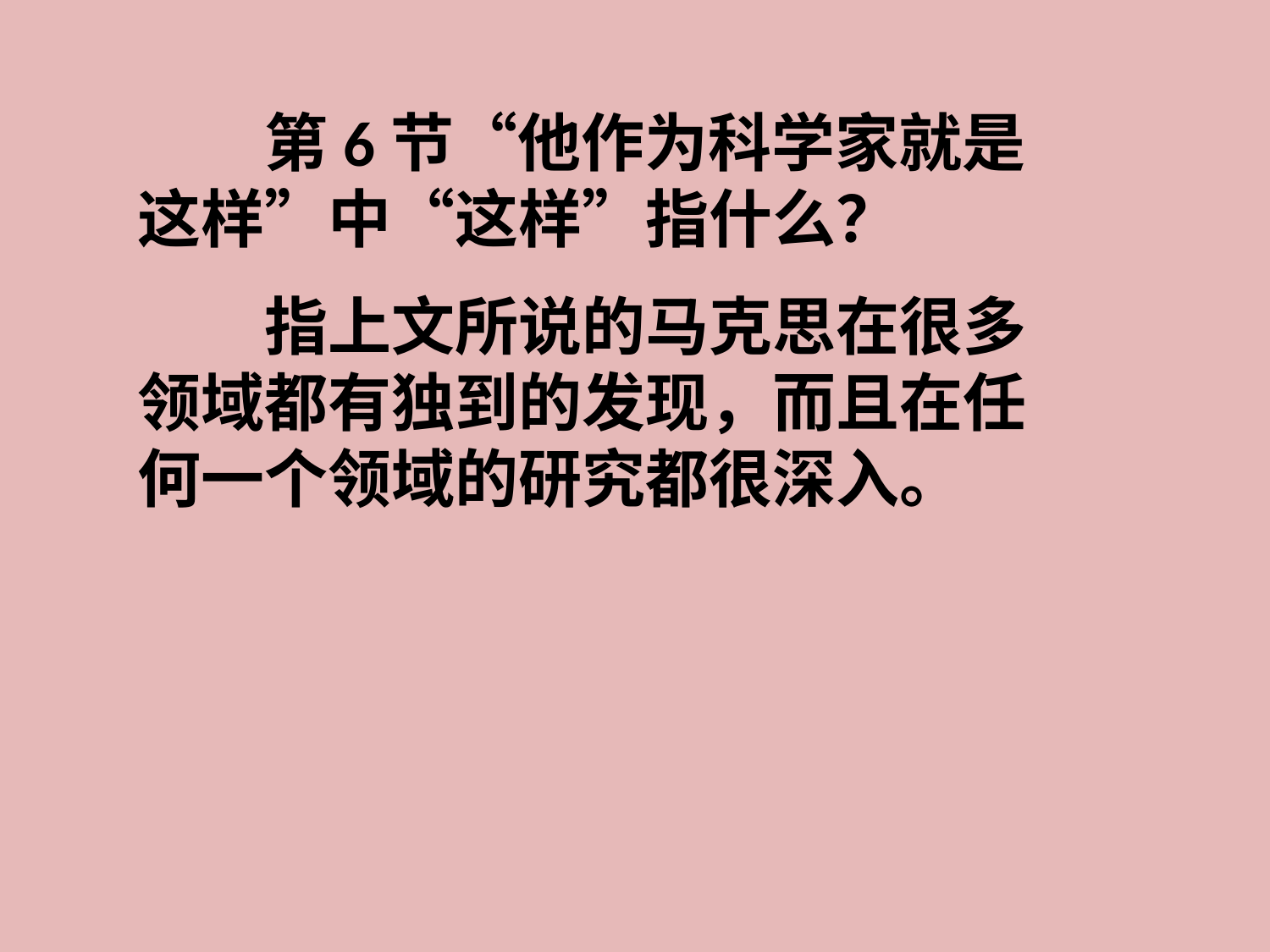

第6节“他作为科学家就是这样”中“这样”指什么？
　　指上文所说的马克思在很多领域都有独到的发现，而且在任何一个领域的研究都很深入。